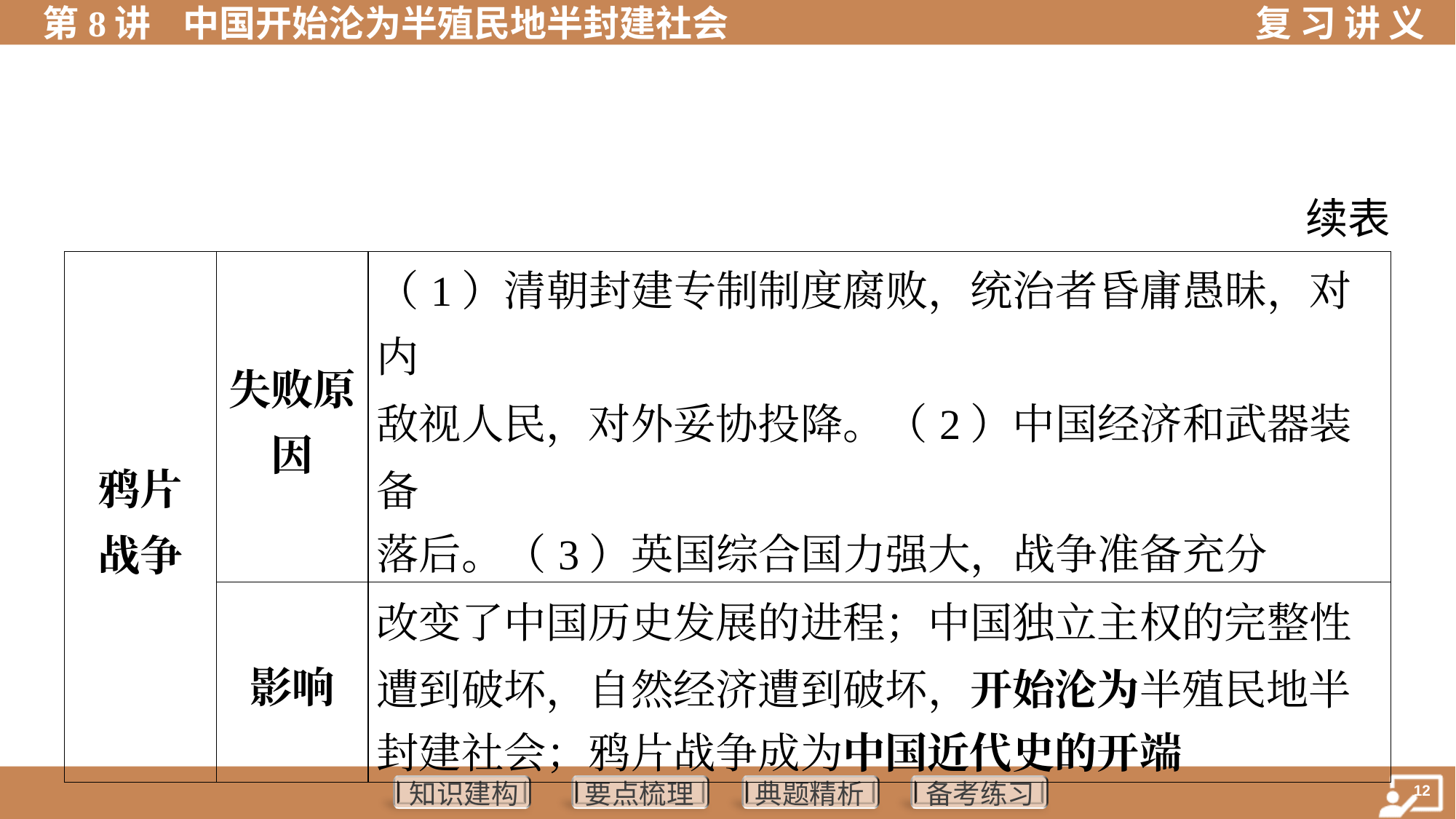

续表
| 鸦片 战争 | 失败原 因 | （1）清朝封建专制制度腐败，统治者昏庸愚昧，对内 敌视人民，对外妥协投降。（2）中国经济和武器装备 落后。（3）英国综合国力强大，战争准备充分 |  |
| --- | --- | --- | --- |
|  | 影响 | 改变了中国历史发展的进程；中国独立主权的完整性 遭到破坏，自然经济遭到破坏，开始沦为半殖民地半 封建社会；鸦片战争成为中国近代史的开端 |  |